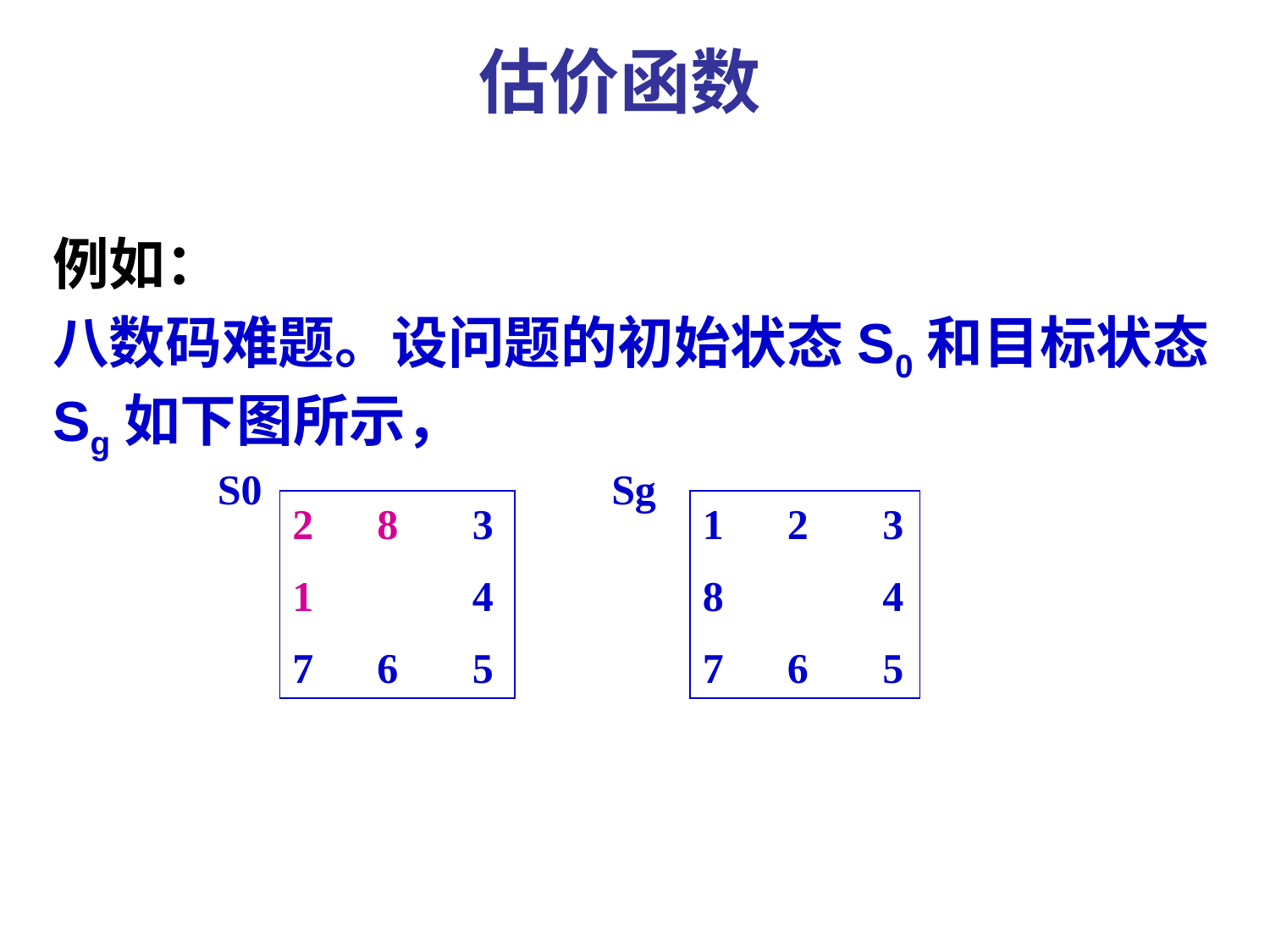

估价函数
例如：
八数码难题。设问题的初始状态S0和目标状态Sg如下图所示，
S0                                 Sg
2      8       3
1               4
7      6       5
1      2       3
8               4
7      6       5